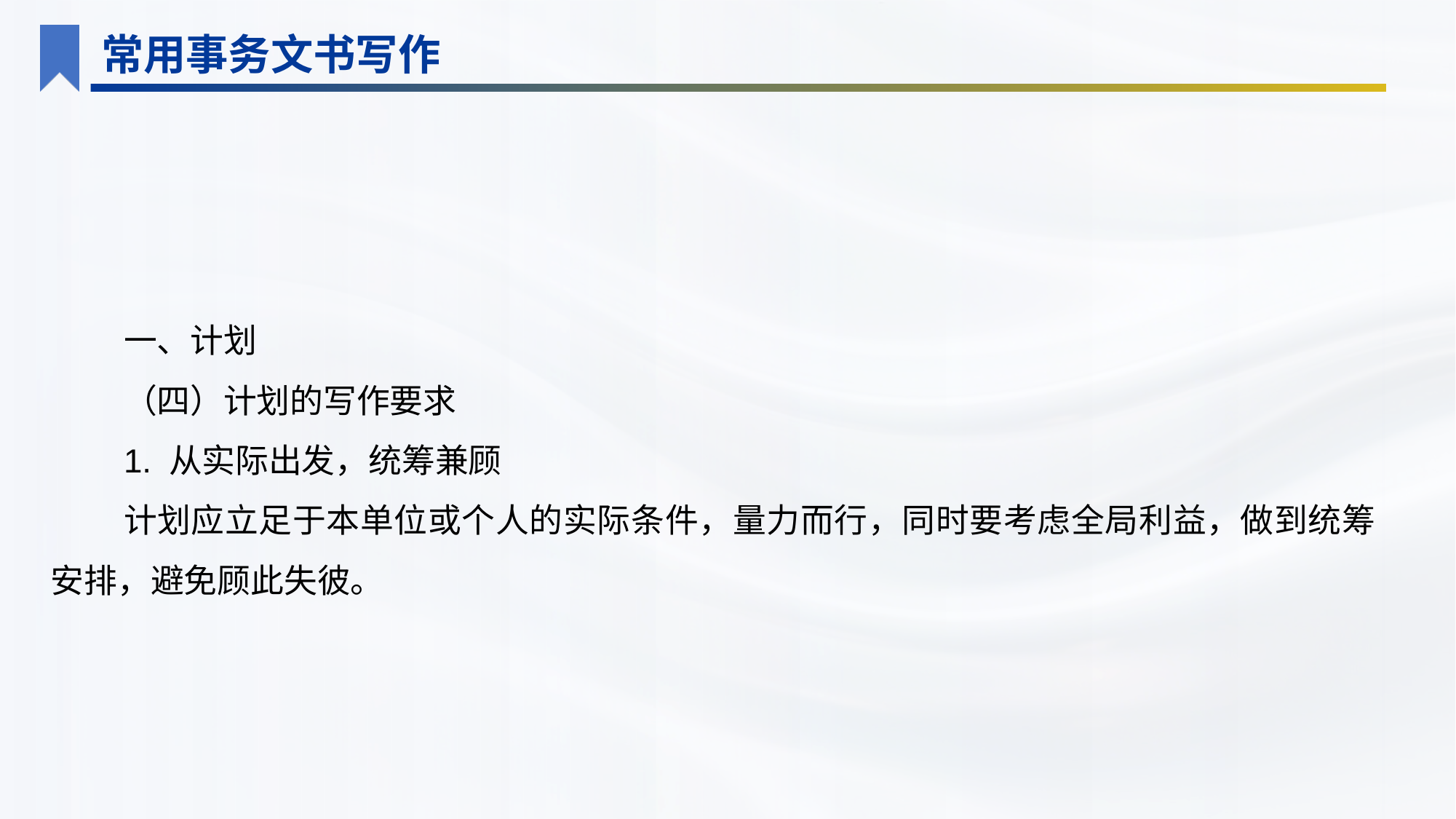

常用事务文书写作
一、计划
（四）计划的写作要求
1. 从实际出发，统筹兼顾
计划应立足于本单位或个人的实际条件，量力而行，同时要考虑全局利益，做到统筹安排，避免顾此失彼。